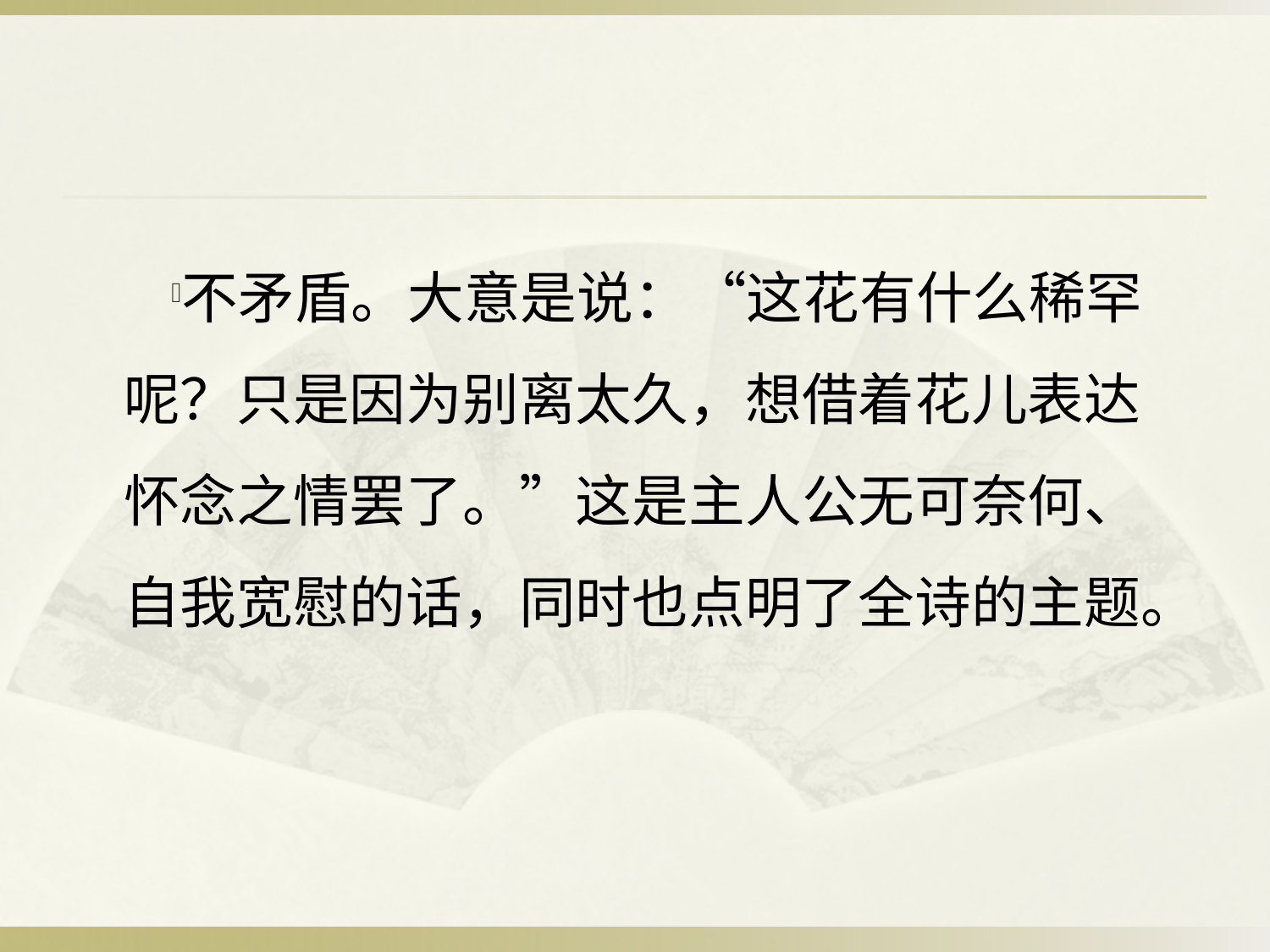

不矛盾。大意是说：“这花有什么稀罕呢？只是因为别离太久，想借着花儿表达怀念之情罢了。”这是主人公无可奈何、自我宽慰的话，同时也点明了全诗的主题。